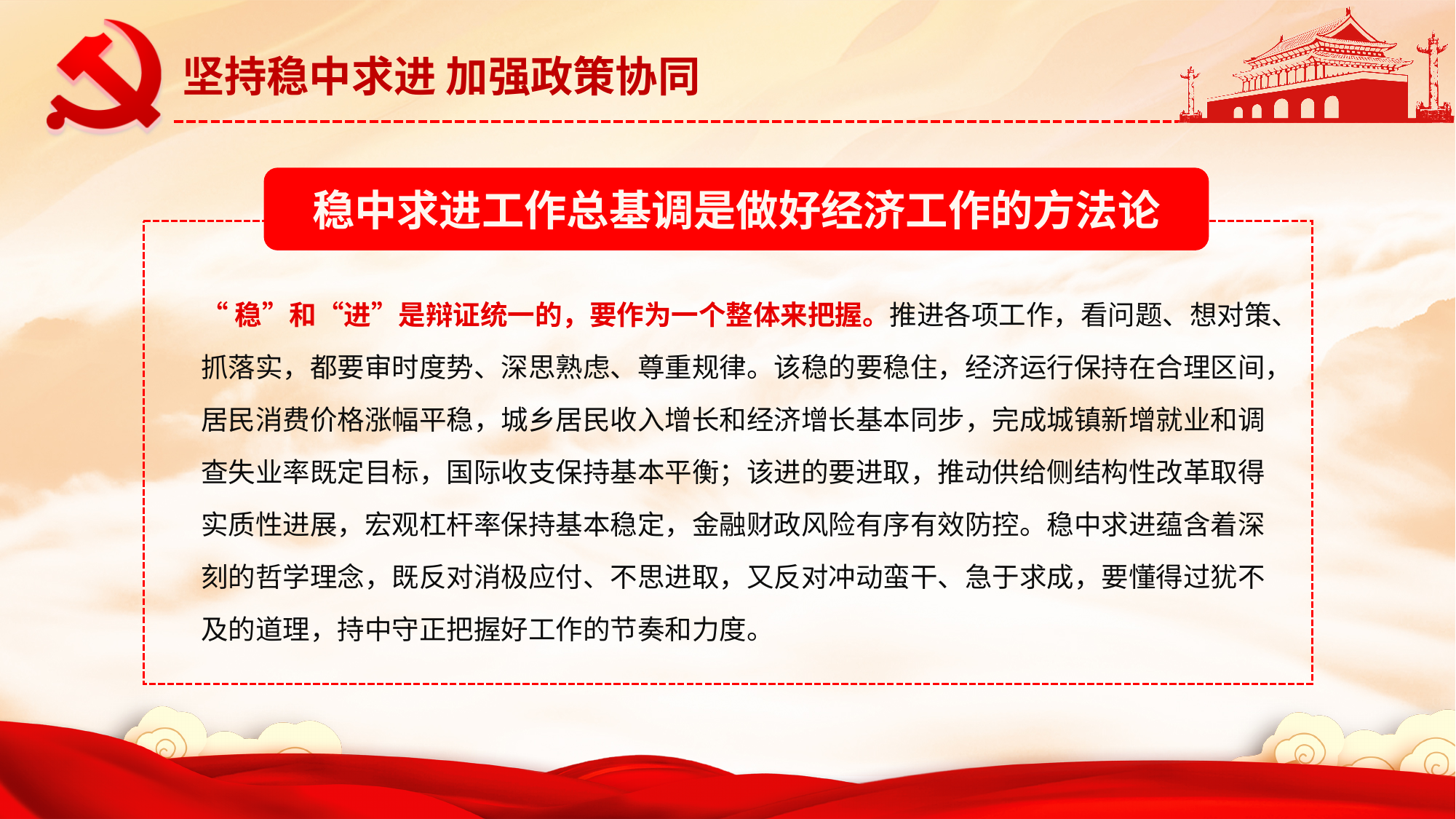

稳中求进工作总基调是做好经济工作的方法论

“稳”和“进”是辩证统一的，要作为一个整体来把握。推进各项工作，看问题、想对策、抓落实，都要审时度势、深思熟虑、尊重规律。该稳的要稳住，经济运行保持在合理区间，居民消费价格涨幅平稳，城乡居民收入增长和经济增长基本同步，完成城镇新增就业和调查失业率既定目标，国际收支保持基本平衡；该进的要进取，推动供给侧结构性改革取得实质性进展，宏观杠杆率保持基本稳定，金融财政风险有序有效防控。稳中求进蕴含着深刻的哲学理念，既反对消极应付、不思进取，又反对冲动蛮干、急于求成，要懂得过犹不及的道理，持中守正把握好工作的节奏和力度。